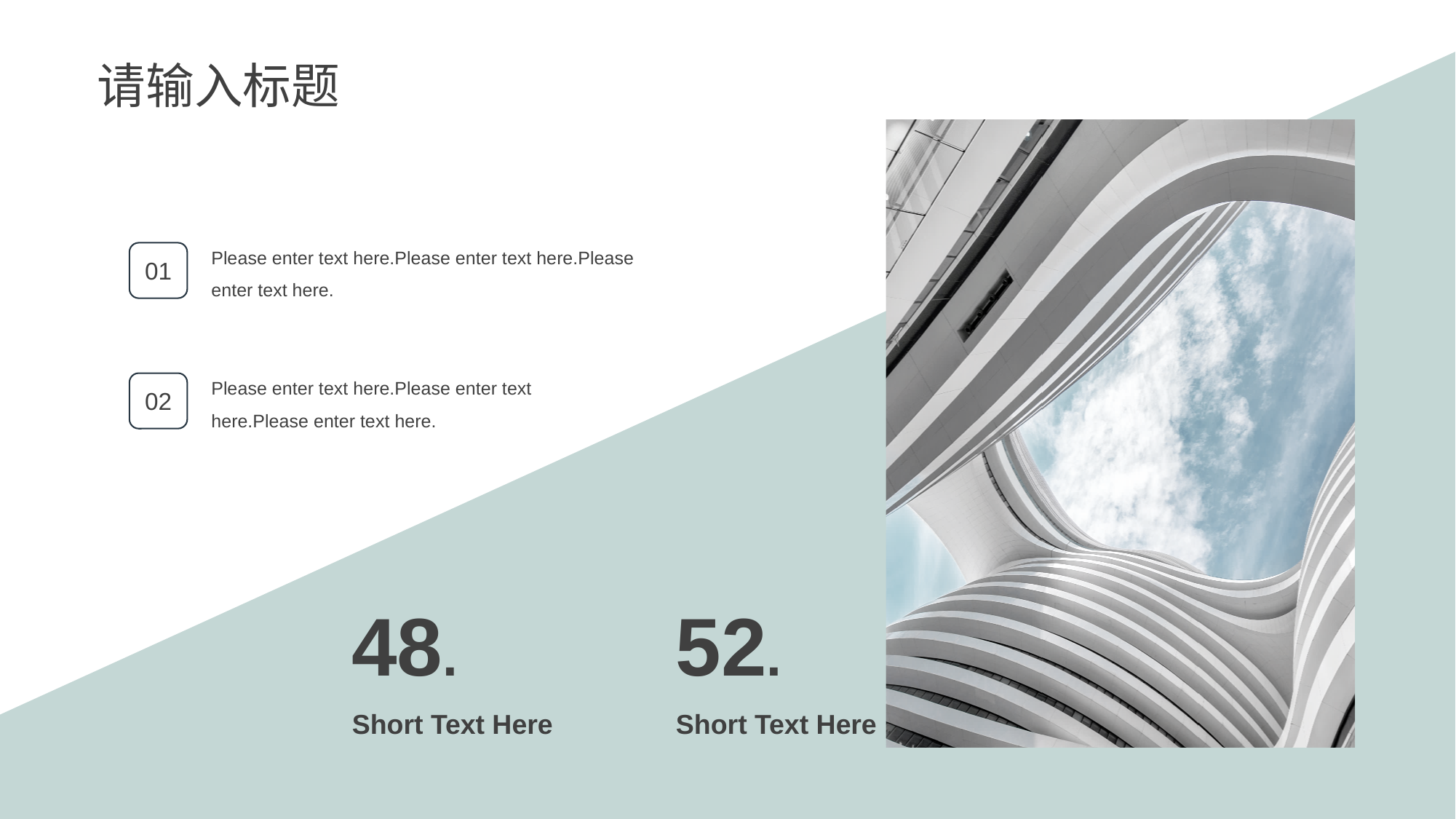

请输入标题

Please enter text here.Please enter text here.Please enter text here.
01
Please enter text here.Please enter text here.Please enter text here.
02
48.
52.
Short Text Here
Short Text Here